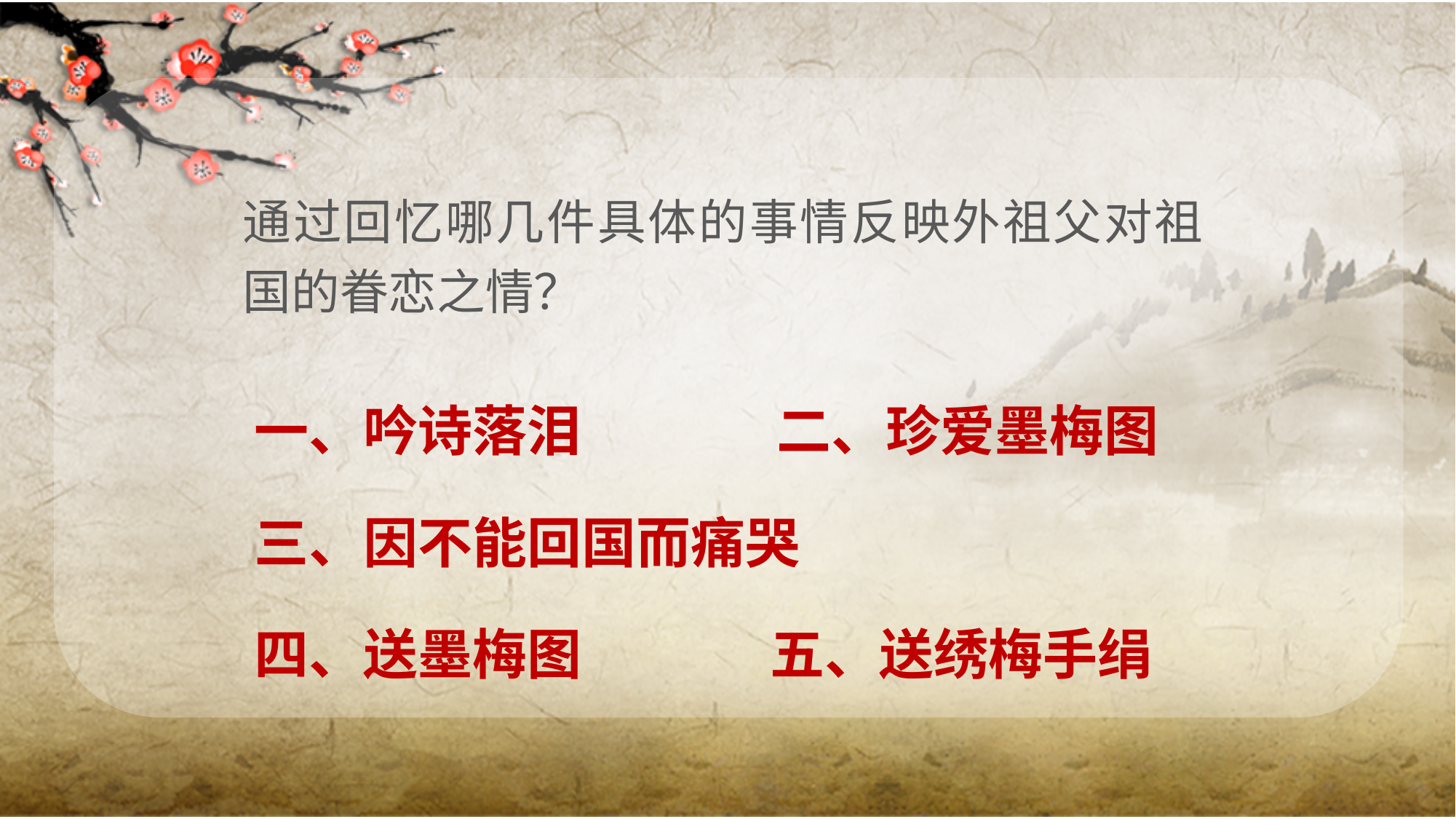

通过回忆哪几件具体的事情反映外祖父对祖国的眷恋之情？
一、吟诗落泪
二、珍爱墨梅图
三、因不能回国而痛哭
四、送墨梅图
五、送绣梅手绢